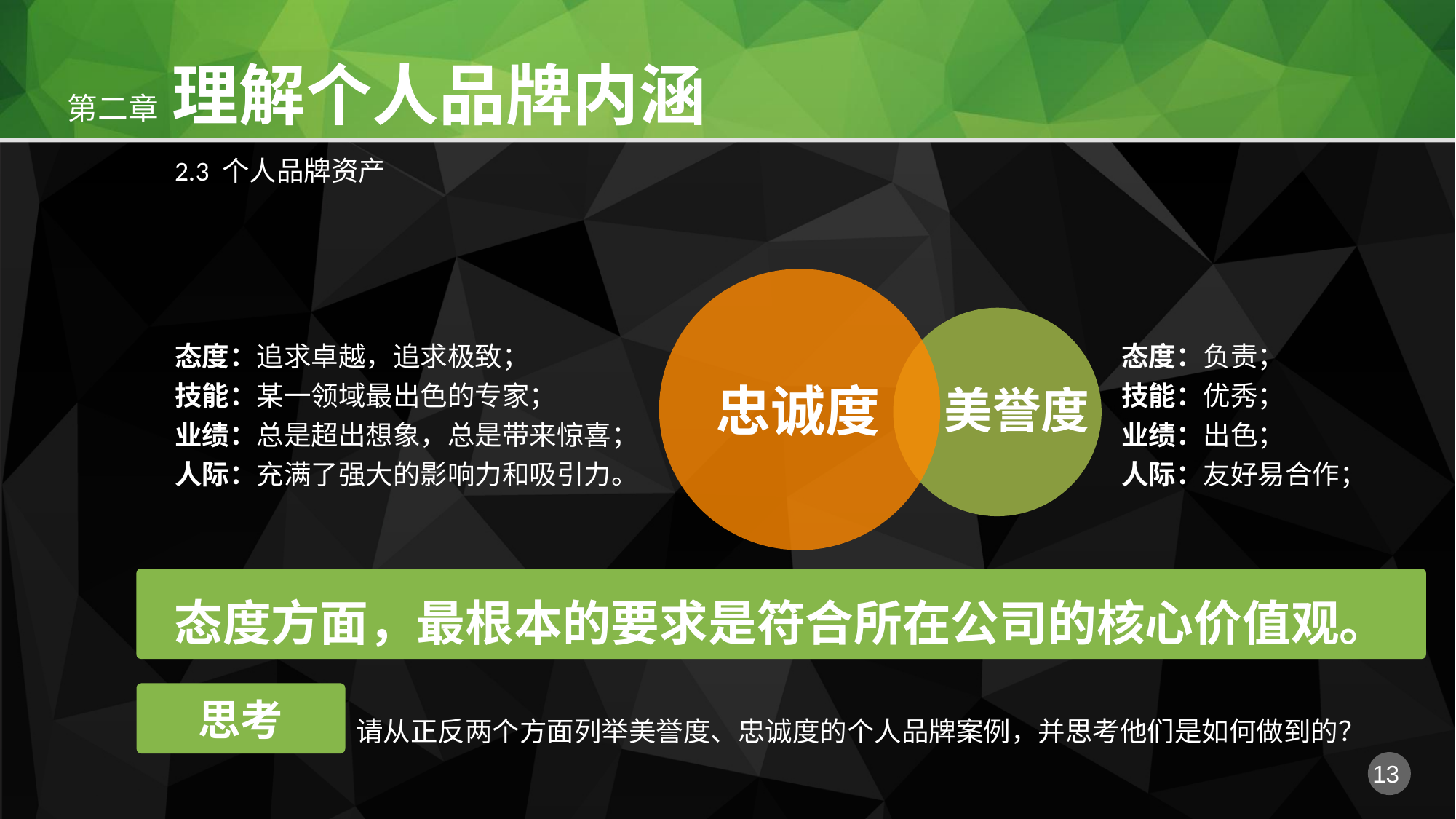

2.3 个人品牌资产

态度：追求卓越，追求极致；
技能：某一领域最出色的专家；
业绩：总是超出想象，总是带来惊喜；
人际：充满了强大的影响力和吸引力。
态度：负责；
技能：优秀；
业绩：出色；
人际：友好易合作；
忠诚度
美誉度

态度方面，最根本的要求是符合所在公司的核心价值观。
思考
请从正反两个方面列举美誉度、忠诚度的个人品牌案例，并思考他们是如何做到的？